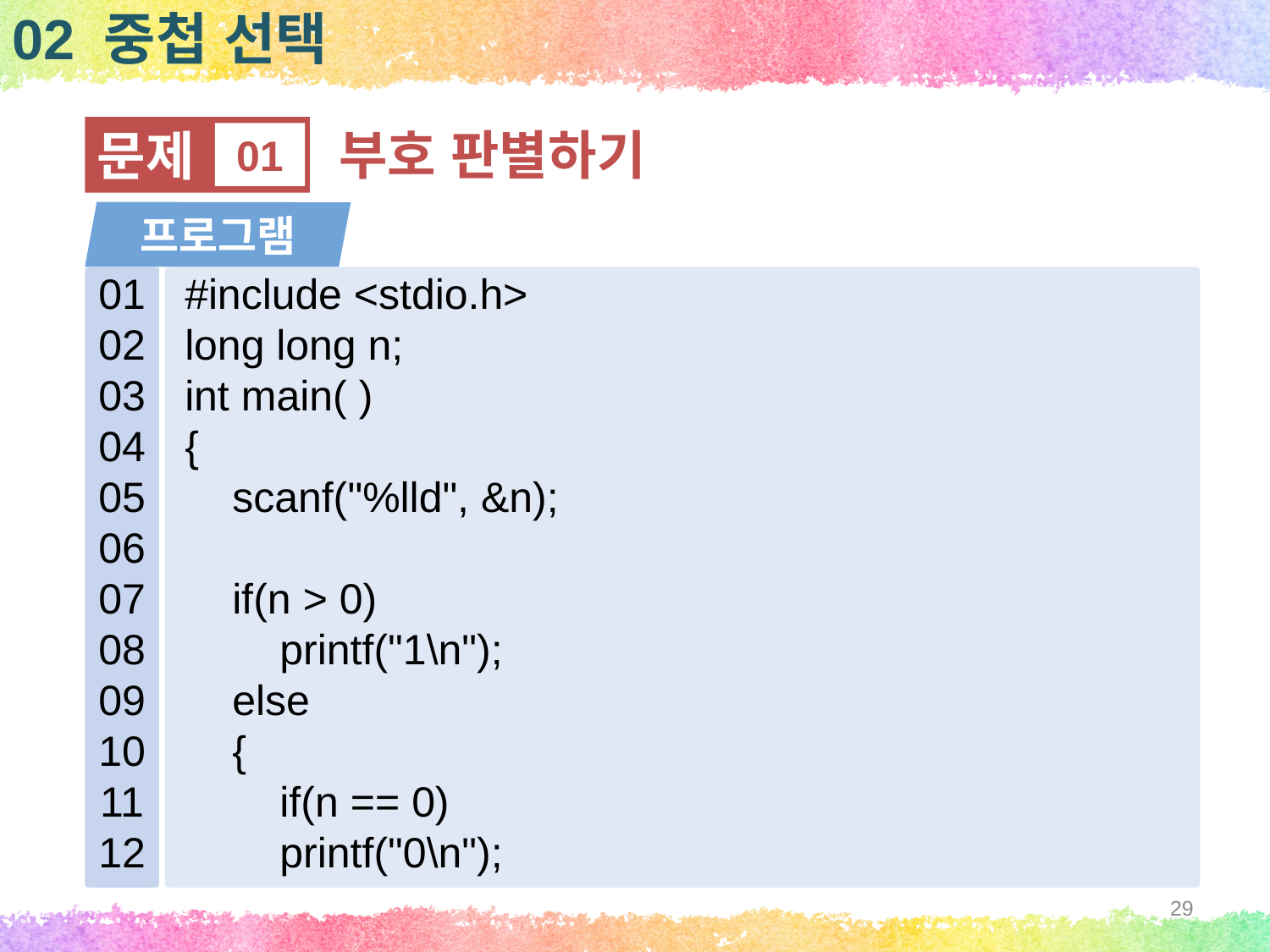

02 중첩 선택
문제
01
부호 판별하기
프로그램
01
02
03
04
05
06
07
08
09
10
11
12
#include <stdio.h>
long long n;
int main( )
{
    scanf("%lld", &n);

    if(n > 0)
        printf("1\n");
    else
    {
        if(n == 0)
        printf("0\n");
29